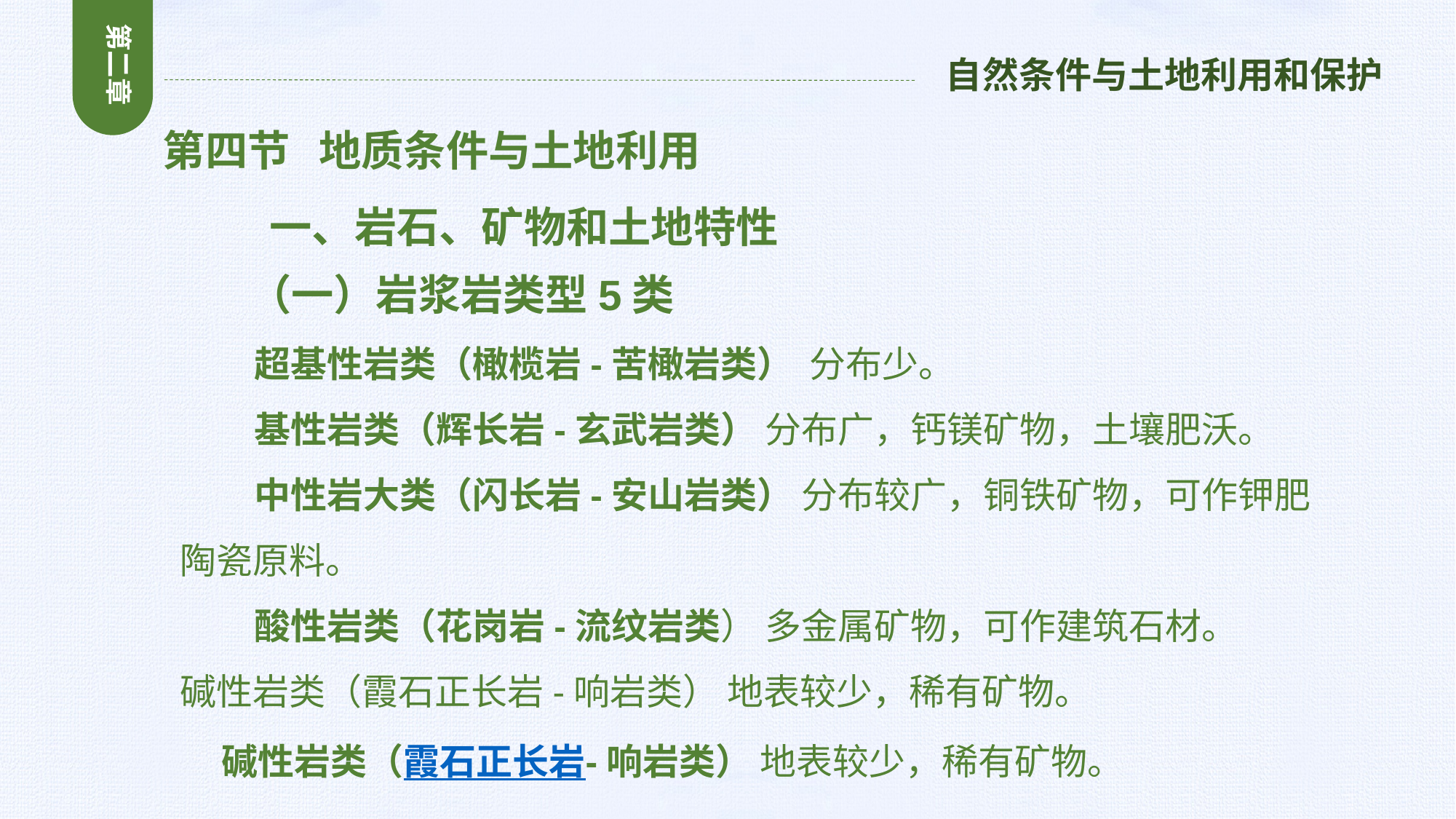

第二章
自然条件与土地利用和保护
第四节   地质条件与土地利用
          一、岩石、矿物和土地特性
       （一）岩浆岩类型5类
        超基性岩类（橄榄岩-苦橄岩类）  分布少。
        基性岩类（辉长岩-玄武岩类） 分布广，钙镁矿物，土壤肥沃。
        中性岩大类（闪长岩-安山岩类） 分布较广，铜铁矿物，可作钾肥陶瓷原料。
        酸性岩类（花岗岩-流纹岩类） 多金属矿物，可作建筑石材。
碱性岩类（霞石正长岩-响岩类） 地表较少，稀有矿物。
    碱性岩类（霞石正长岩-响岩类） 地表较少，稀有矿物。